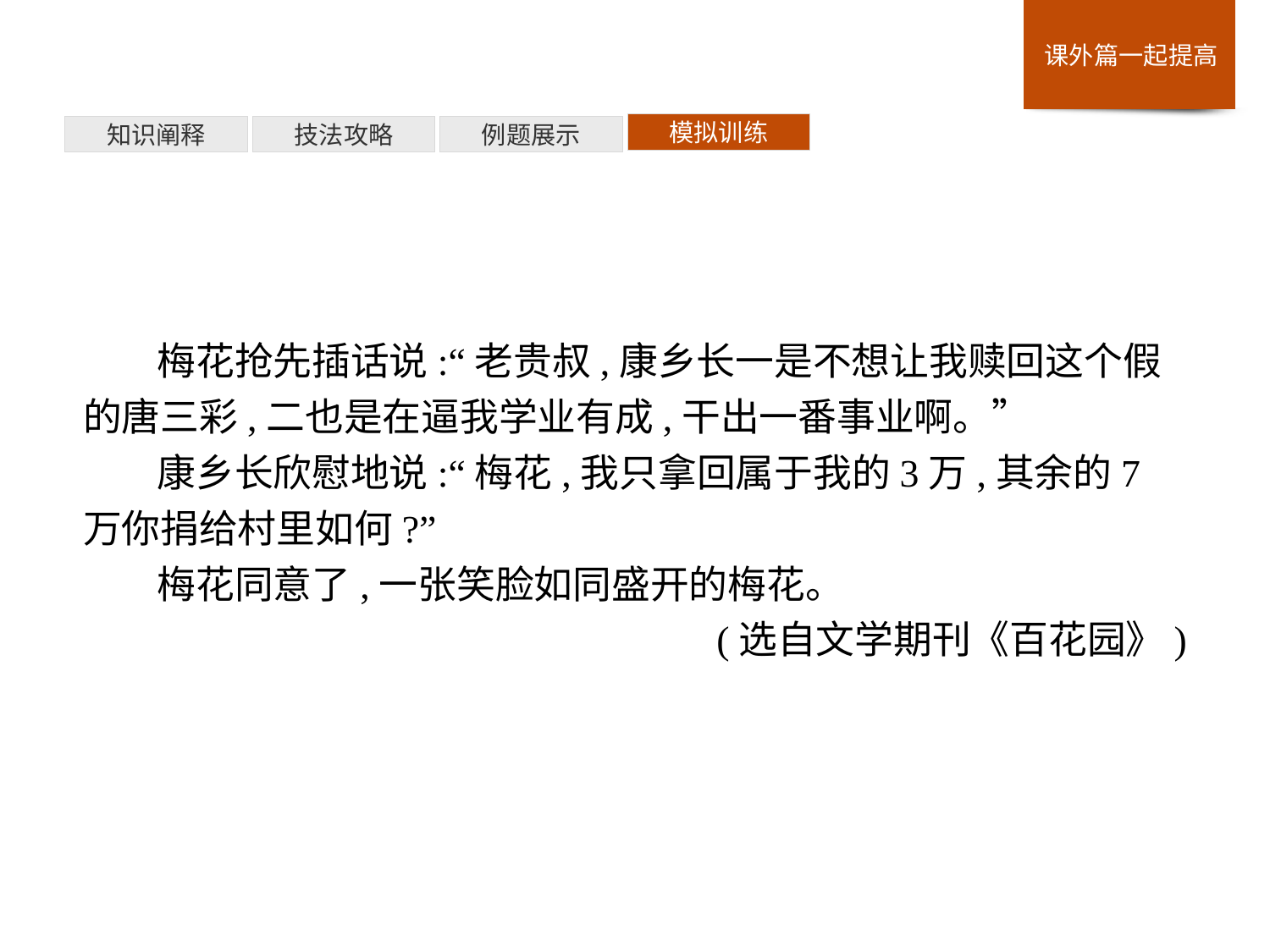

模拟训练
例题展示
技法攻略
知识阐释
梅花抢先插话说:“老贵叔,康乡长一是不想让我赎回这个假的唐三彩,二也是在逼我学业有成,干出一番事业啊。”
康乡长欣慰地说:“梅花,我只拿回属于我的3万,其余的7万你捐给村里如何?”
梅花同意了,一张笑脸如同盛开的梅花。
(选自文学期刊《百花园》)